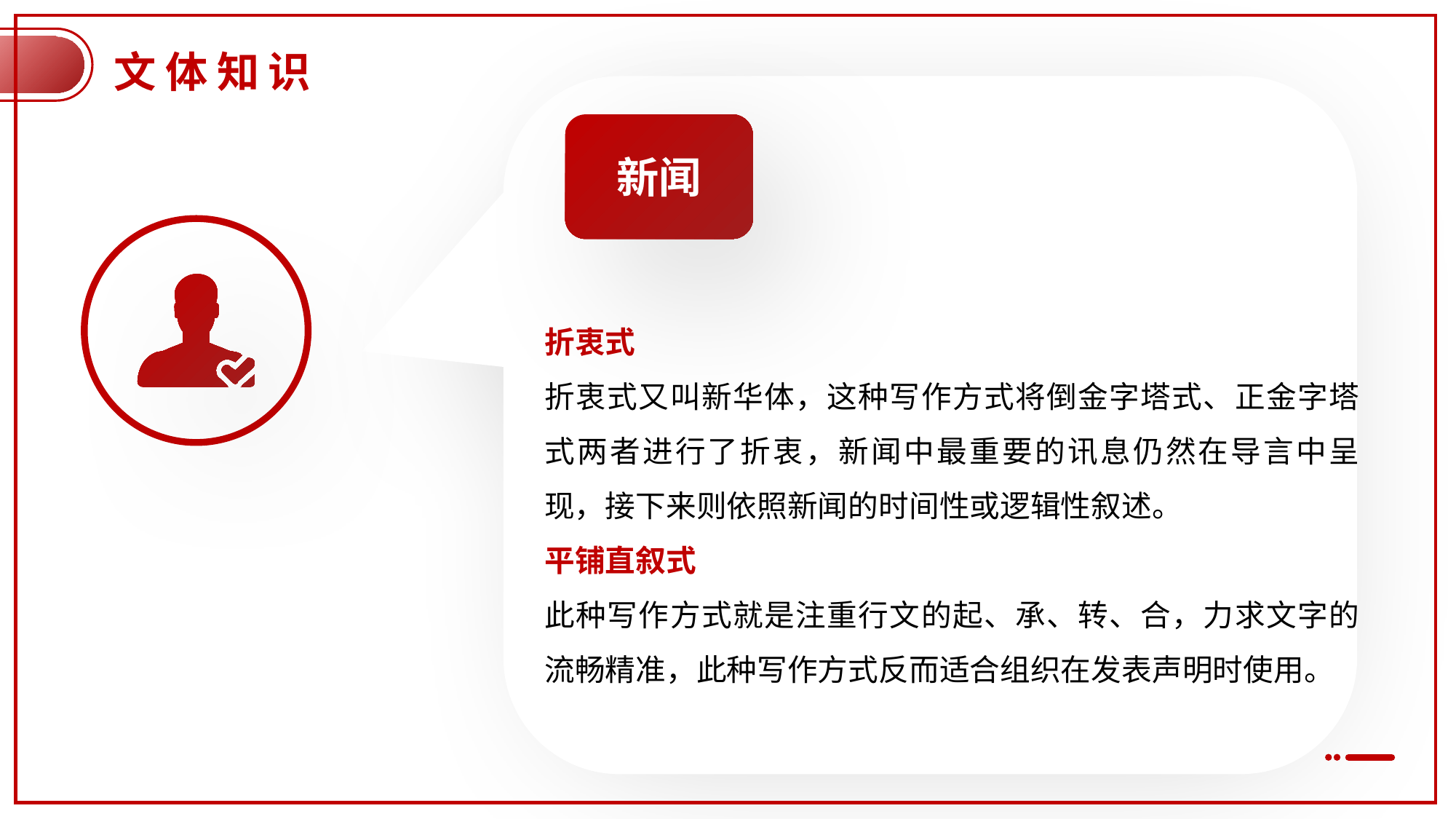

文体知识

新闻
折衷式
折衷式又叫新华体，这种写作方式将倒金字塔式、正金字塔式两者进行了折衷，新闻中最重要的讯息仍然在导言中呈现，接下来则依照新闻的时间性或逻辑性叙述。
平铺直叙式
此种写作方式就是注重行文的起、承、转、合，力求文字的流畅精准，此种写作方式反而适合组织在发表声明时使用。